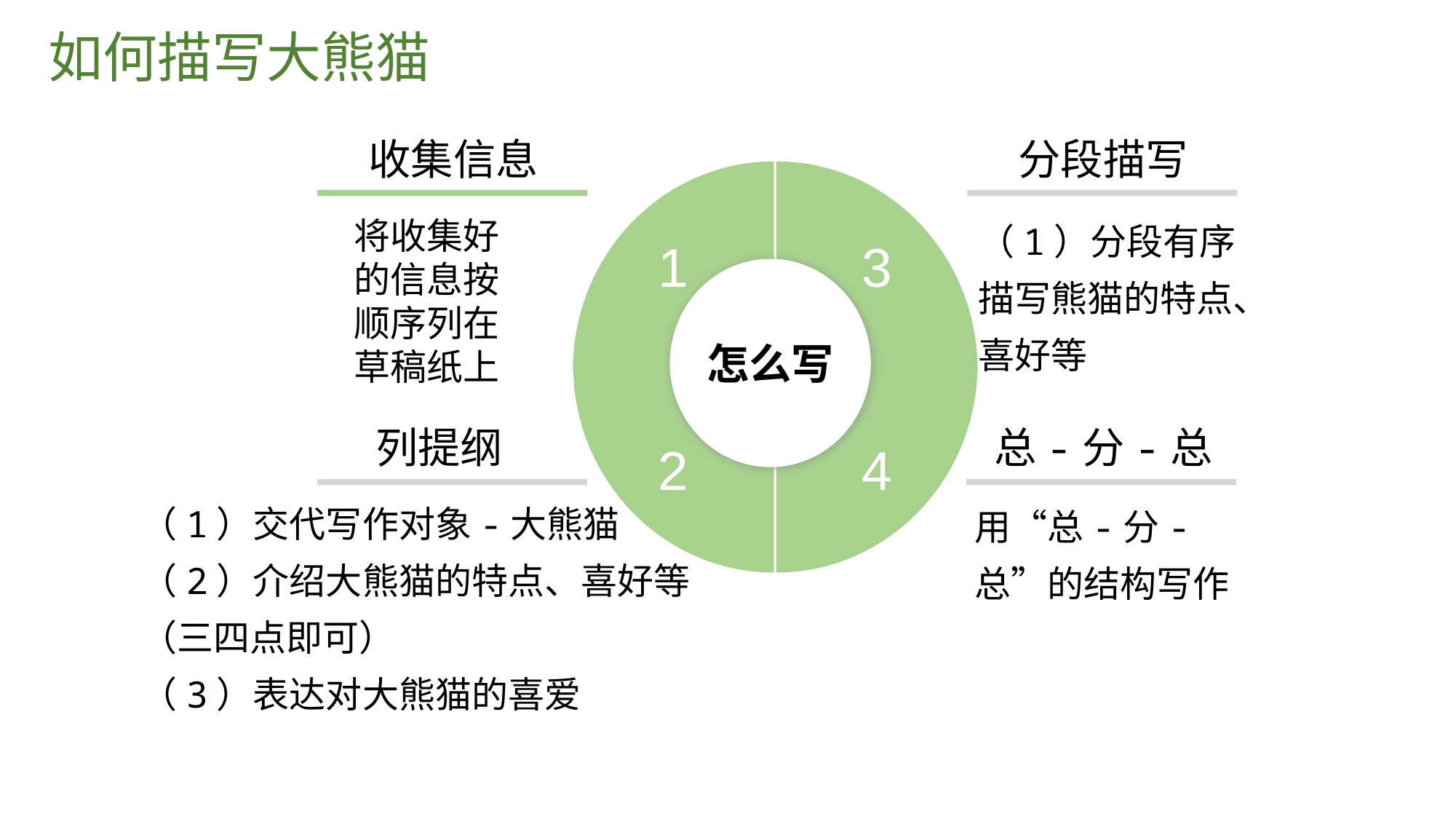

如何描写大熊猫
 收集信息
 分段描写
1
3

（1）分段有序描写熊猫的特点、喜好等
将收集好的信息按顺序列在草稿纸上
怎么写
2
4
列提纲
 总-分-总

（1）交代写作对象-大熊猫
（2）介绍大熊猫的特点、喜好等（三四点即可）
（3）表达对大熊猫的喜爱
用“总-分-总”的结构写作